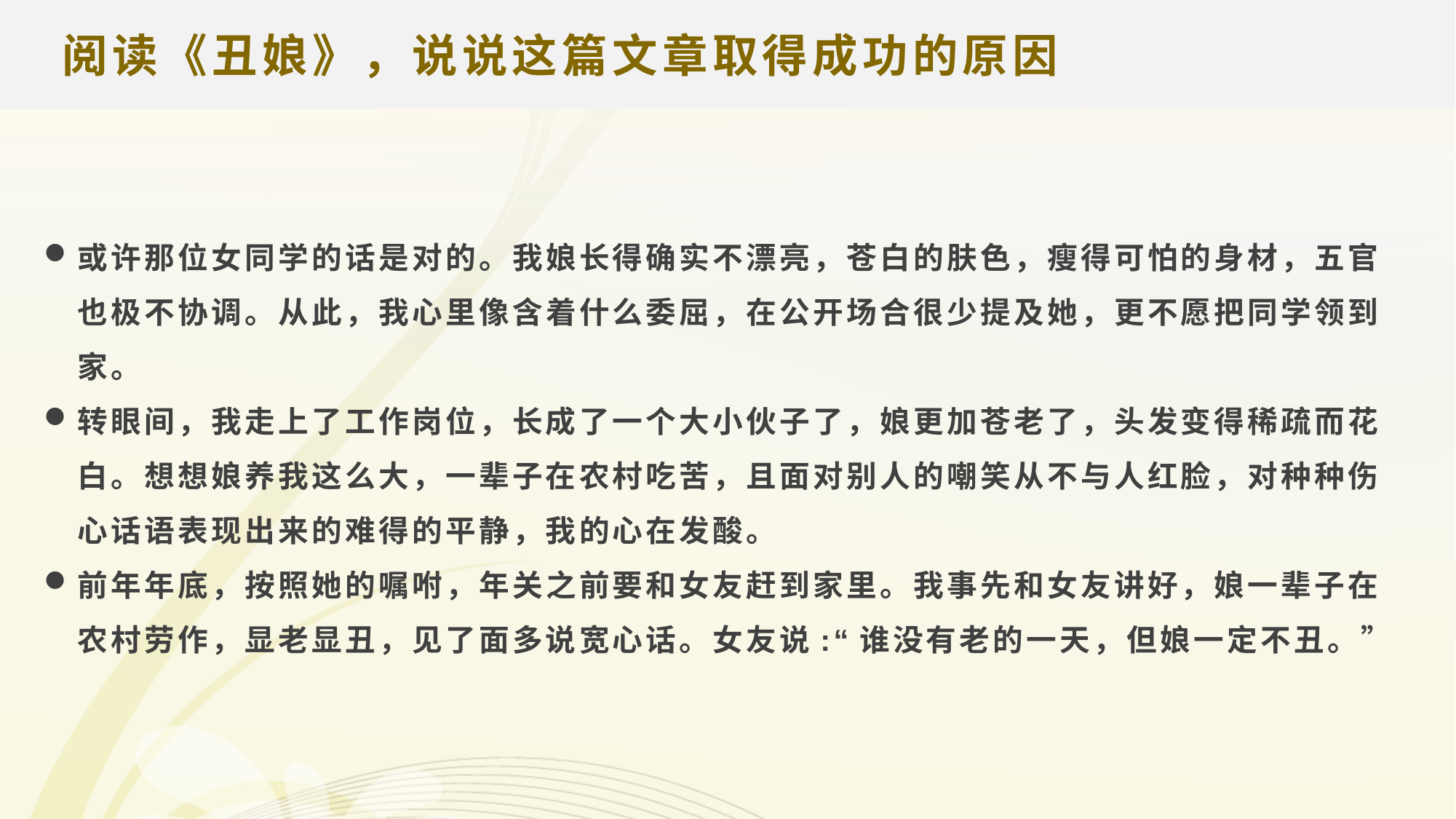

阅读《丑娘》，说说这篇文章取得成功的原因
或许那位女同学的话是对的。我娘长得确实不漂亮，苍白的肤色，瘦得可怕的身材，五官也极不协调。从此，我心里像含着什么委屈，在公开场合很少提及她，更不愿把同学领到家。
转眼间，我走上了工作岗位，长成了一个大小伙子了，娘更加苍老了，头发变得稀疏而花白。想想娘养我这么大，一辈子在农村吃苦，且面对别人的嘲笑从不与人红脸，对种种伤心话语表现出来的难得的平静，我的心在发酸。
前年年底，按照她的嘱咐，年关之前要和女友赶到家里。我事先和女友讲好，娘一辈子在农村劳作，显老显丑，见了面多说宽心话。女友说:“谁没有老的一天，但娘一定不丑。”